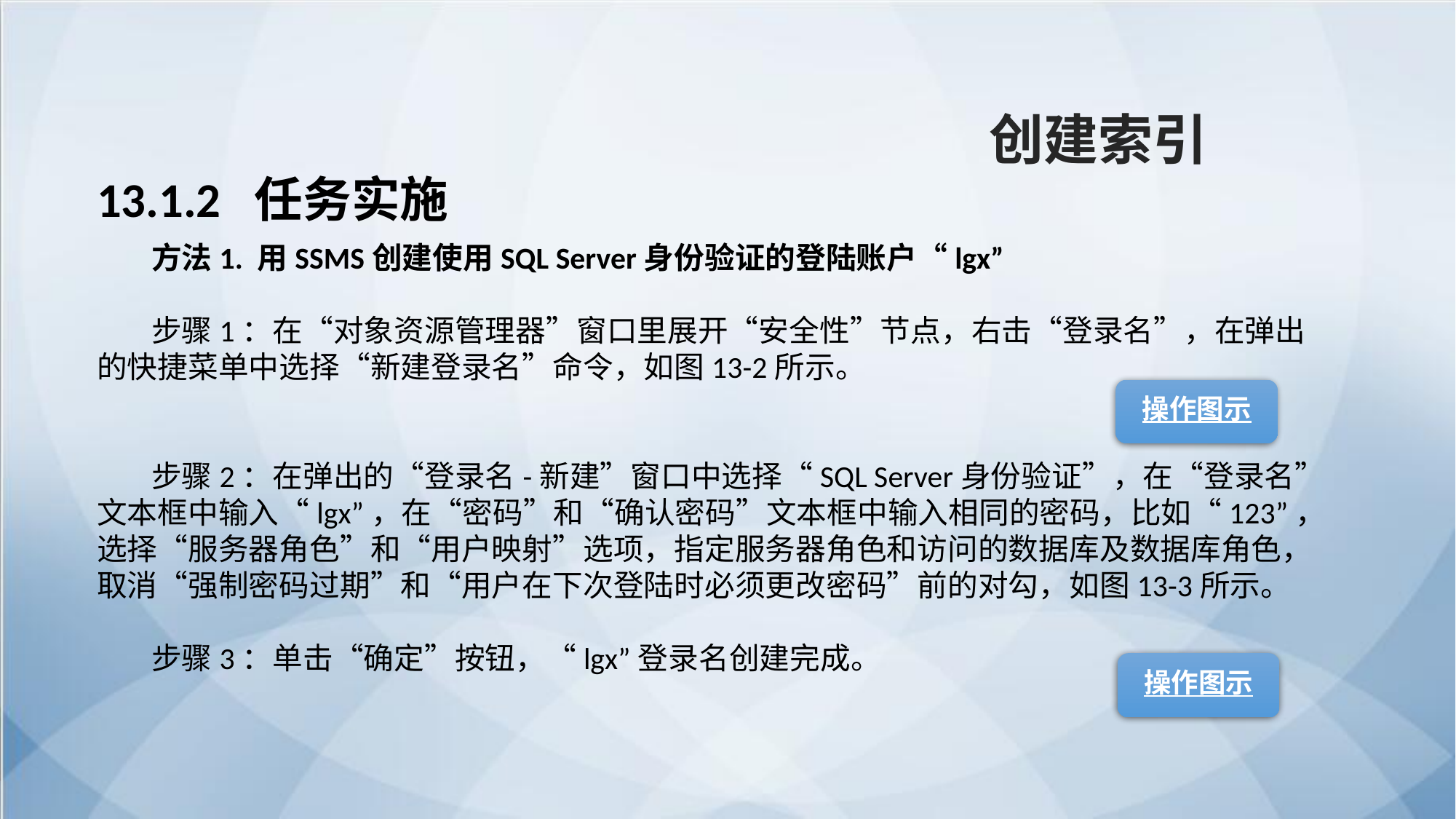

创建索引
13.1.2  任务实施
方法1. 用SSMS创建使用SQL Server身份验证的登陆账户“lgx”

步骤1：在“对象资源管理器”窗口里展开“安全性”节点，右击“登录名”，在弹出的快捷菜单中选择“新建登录名”命令，如图13-2所示。

步骤2：在弹出的“登录名-新建”窗口中选择“SQL Server身份验证”，在“登录名”文本框中输入“lgx”，在“密码”和“确认密码”文本框中输入相同的密码，比如“123”，选择“服务器角色”和“用户映射”选项，指定服务器角色和访问的数据库及数据库角色，取消“强制密码过期”和“用户在下次登陆时必须更改密码”前的对勾，如图13-3所示。

步骤3：单击“确定”按钮，“lgx”登录名创建完成。
操作图示
操作图示